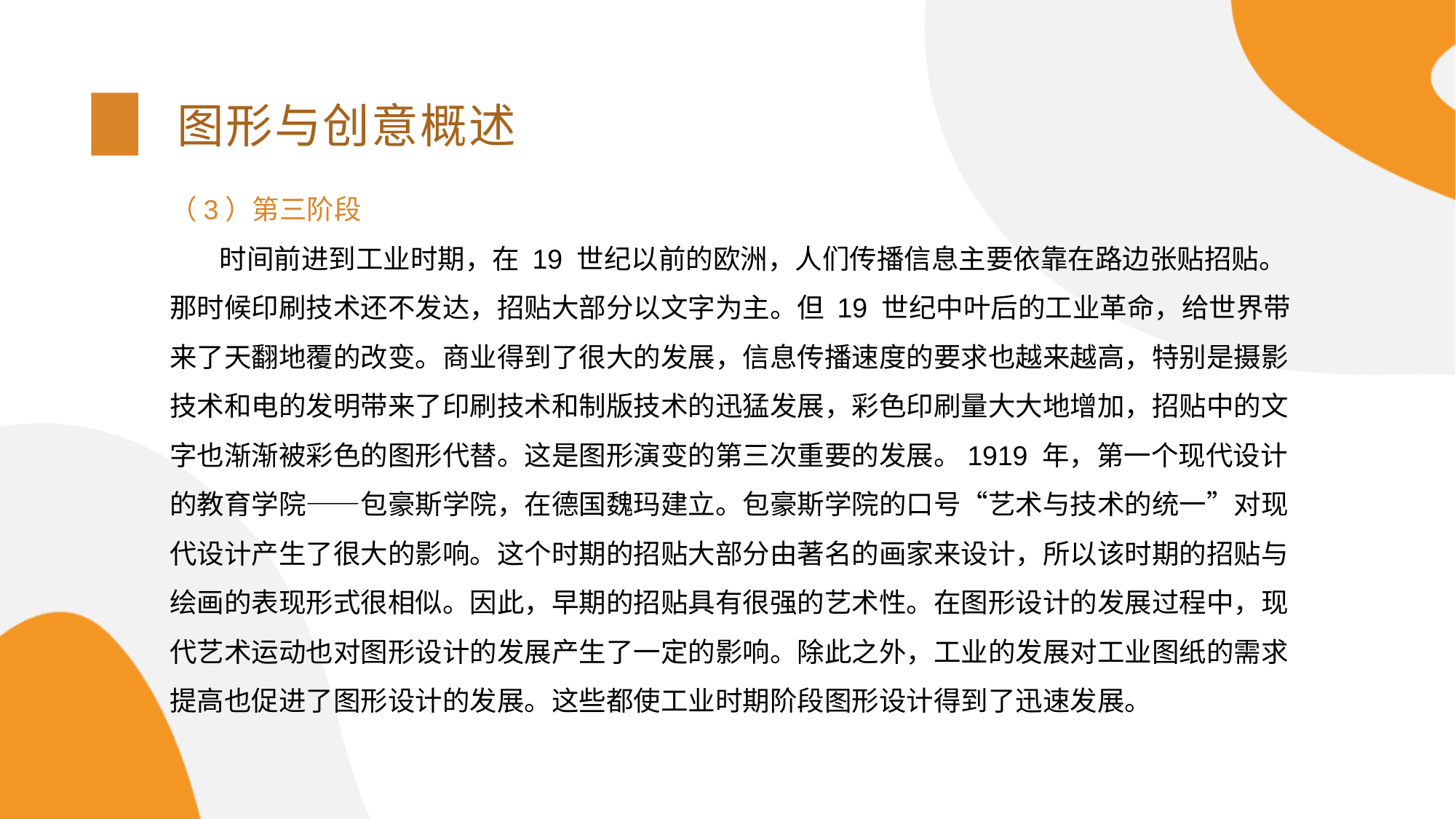

图形与创意概述

（3）第三阶段
       时间前进到工业时期，在 19 世纪以前的欧洲，人们传播信息主要依靠在路边张贴招贴。那时候印刷技术还不发达，招贴大部分以文字为主。但 19 世纪中叶后的工业革命，给世界带来了天翻地覆的改变。商业得到了很大的发展，信息传播速度的要求也越来越高，特别是摄影技术和电的发明带来了印刷技术和制版技术的迅猛发展，彩色印刷量大大地增加，招贴中的文字也渐渐被彩色的图形代替。这是图形演变的第三次重要的发展。1919 年，第一个现代设计的教育学院——包豪斯学院，在德国魏玛建立。包豪斯学院的口号“艺术与技术的统一”对现代设计产生了很大的影响。这个时期的招贴大部分由著名的画家来设计，所以该时期的招贴与绘画的表现形式很相似。因此，早期的招贴具有很强的艺术性。在图形设计的发展过程中，现代艺术运动也对图形设计的发展产生了一定的影响。除此之外，工业的发展对工业图纸的需求提高也促进了图形设计的发展。这些都使工业时期阶段图形设计得到了迅速发展。